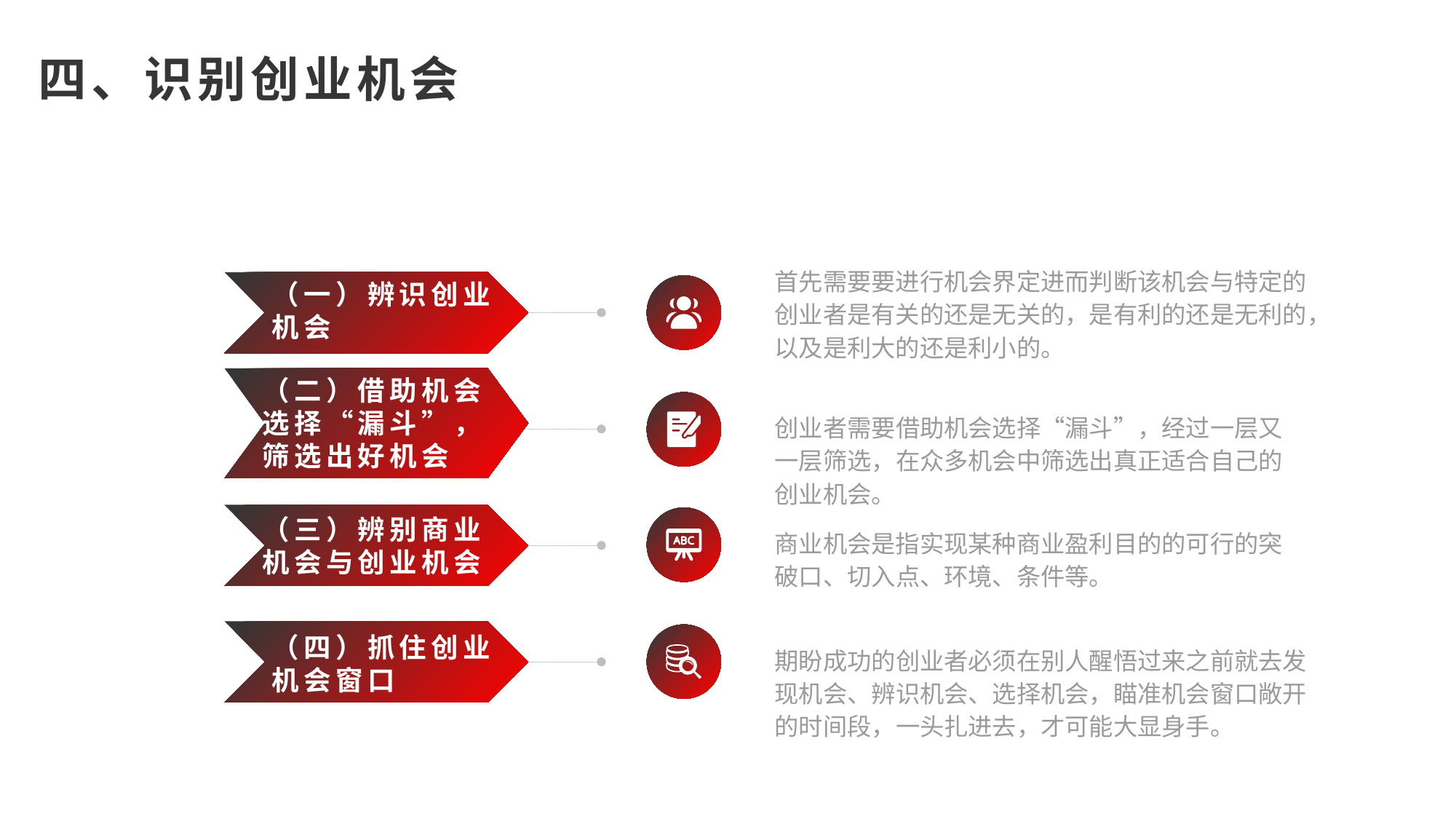

四、识别创业机会
首先需要要进行机会界定进而判断该机会与特定的创业者是有关的还是无关的，是有利的还是无利的，以及是利大的还是利小的。

（一）辨识创业机会

（二）借助机会选择“漏斗”，筛选出好机会

创业者需要借助机会选择“漏斗”，经过一层又一层筛选，在众多机会中筛选出真正适合自己的创业机会。

（三）辨别商业机会与创业机会

商业机会是指实现某种商业盈利目的的可行的突破口、切入点、环境、条件等。

（四）抓住创业机会窗口
期盼成功的创业者必须在别人醒悟过来之前就去发现机会、辨识机会、选择机会，瞄准机会窗口敞开的时间段，一头扎进去，才可能大显身手。